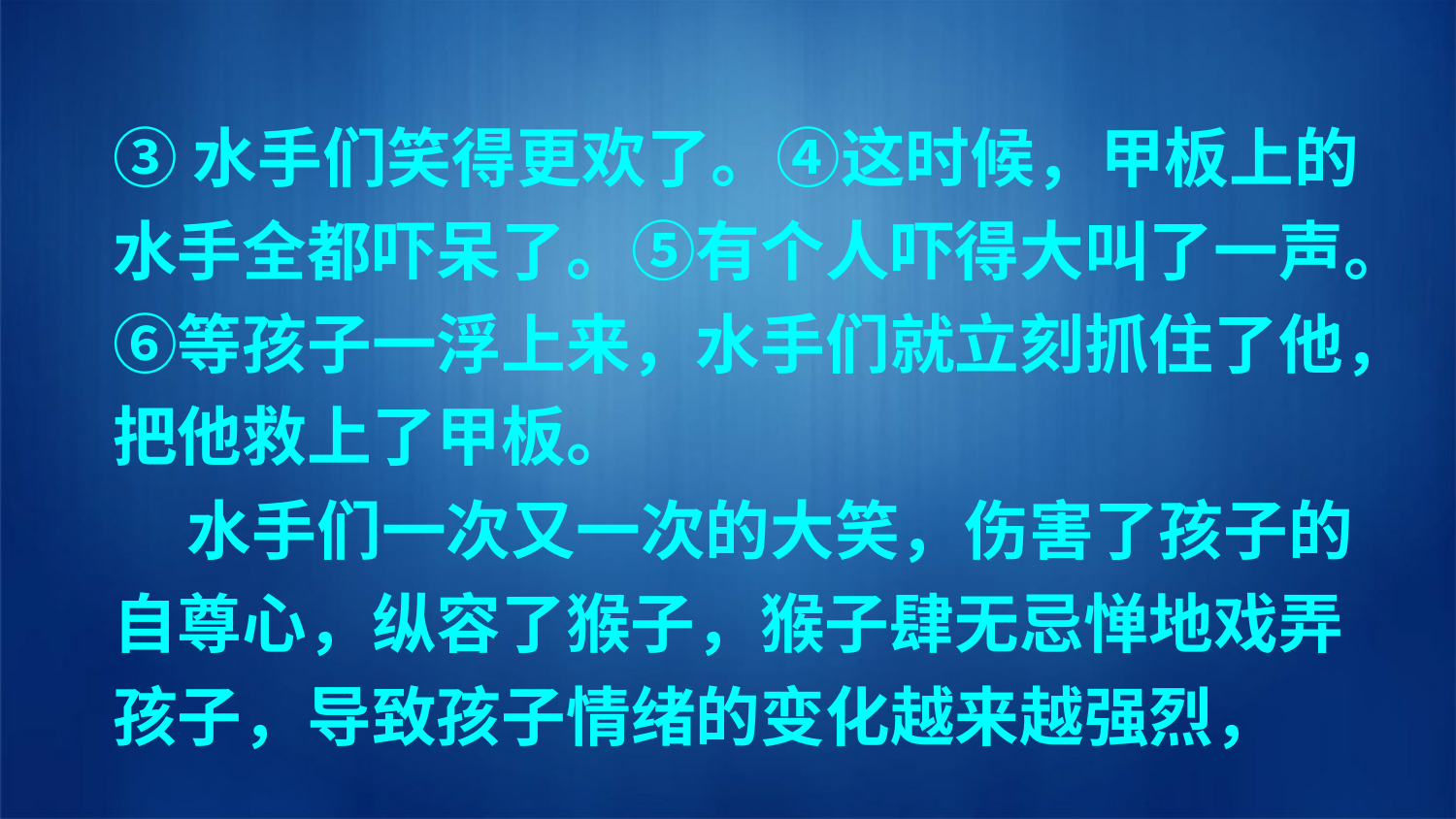

③水手们笑得更欢了。④这时候，甲板上的水手全都吓呆了。⑤有个人吓得大叫了一声。⑥等孩子一浮上来，水手们就立刻抓住了他，把他救上了甲板。
    水手们一次又一次的大笑，伤害了孩子的自尊心，纵容了猴子，猴子肆无忌惮地戏弄孩子，导致孩子情绪的变化越来越强烈，